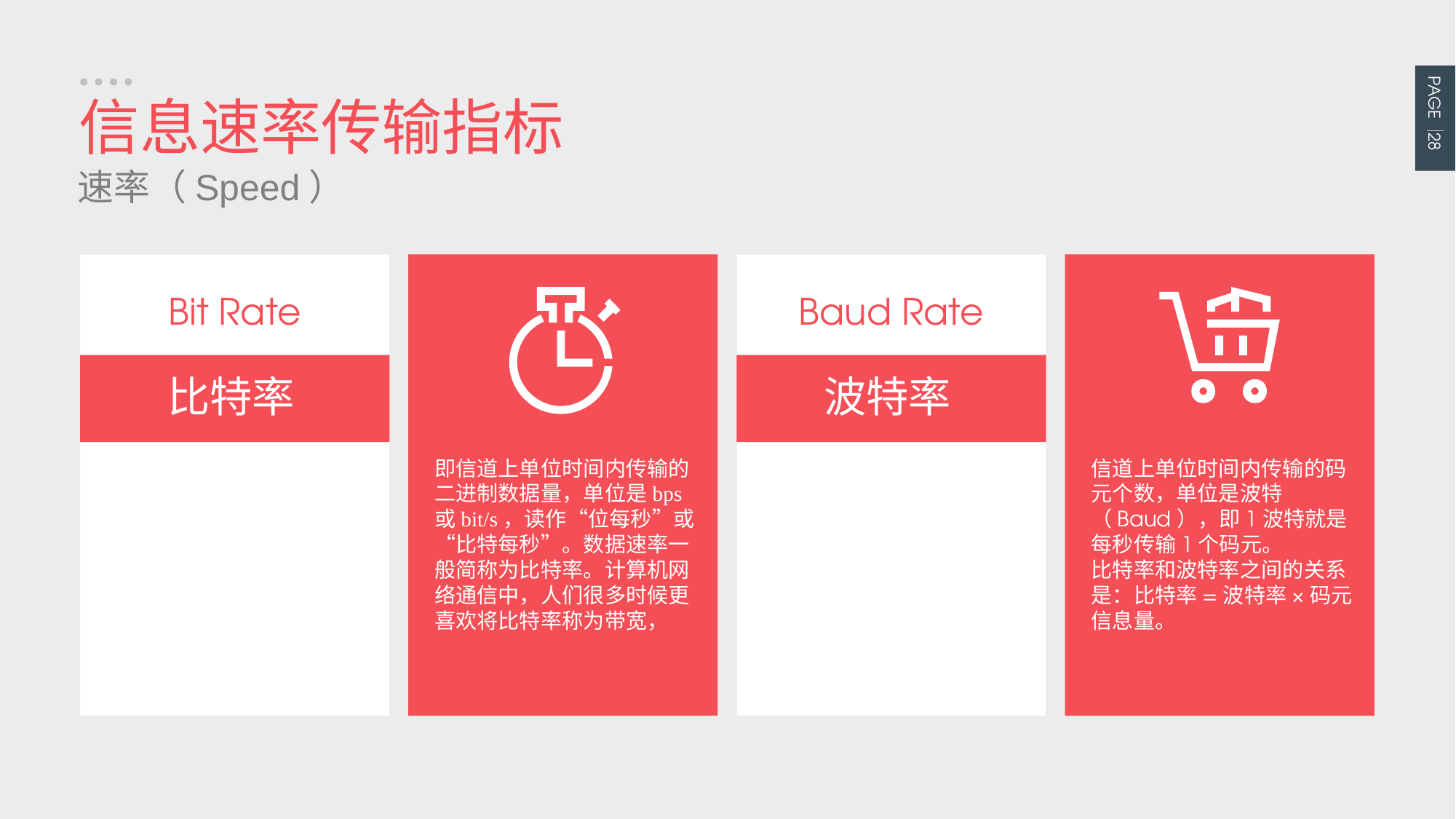

PAGE   28
信息速率传输指标
速率（Speed）

Bit Rate

比特率

即信道上单位时间内传输的二进制数据量，单位是bps或bit/s，读作“位每秒”或“比特每秒”。数据速率一般简称为比特率。计算机网络通信中，人们很多时候更喜欢将比特率称为带宽，

Baud Rate

波特率

信道上单位时间内传输的码元个数，单位是波特（Baud），即1波特就是每秒传输1个码元。
比特率和波特率之间的关系是：比特率=波特率×码元信息量。